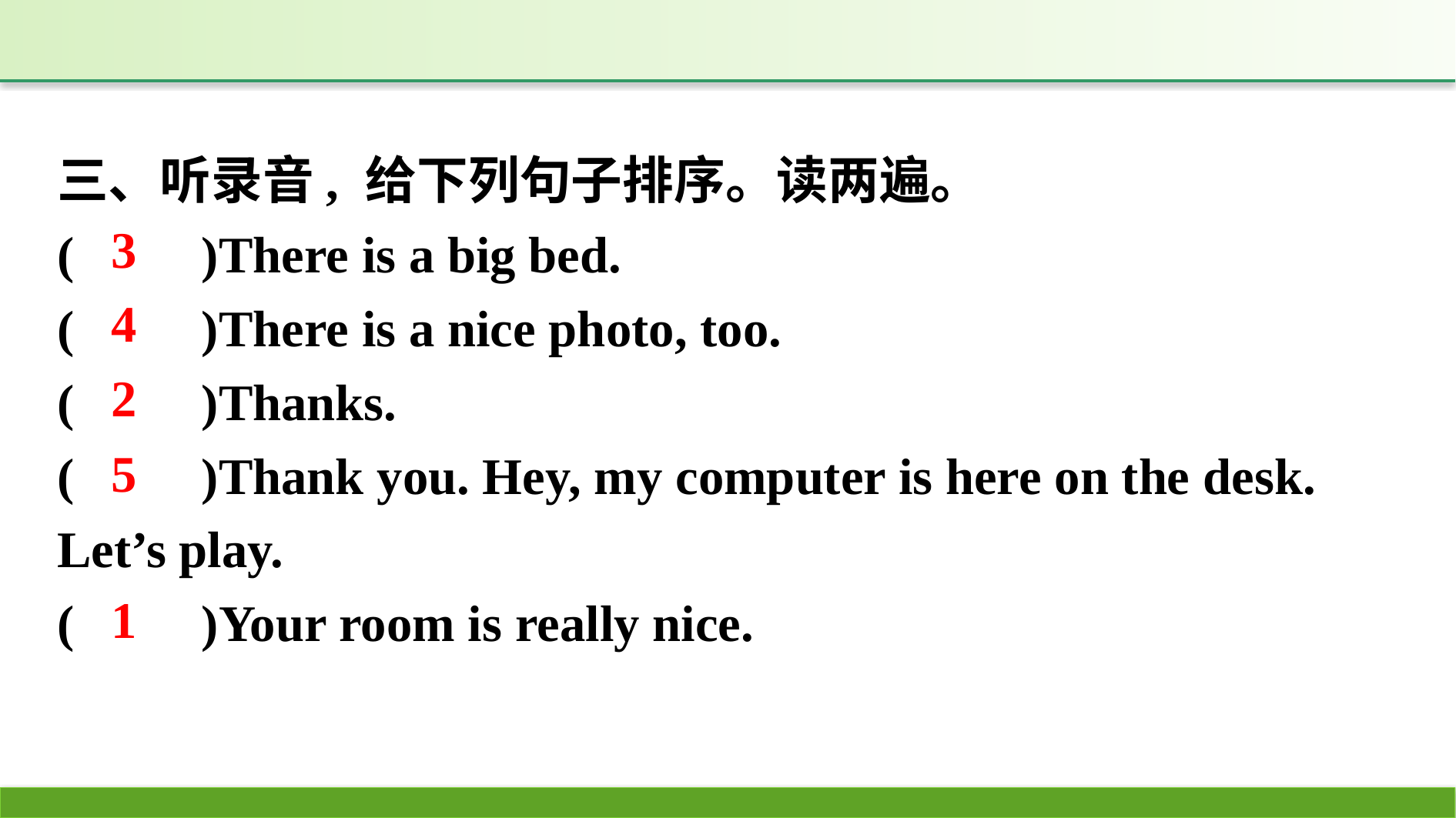

三、听录音, 给下列句子排序。读两遍。
(　　)There is a big bed.
(　　)There is a nice photo, too.
(　　)Thanks.
(　　)Thank you. Hey, my computer is here on the desk. Let’s play.
(　　)Your room is really nice.
3
4
2
5
1